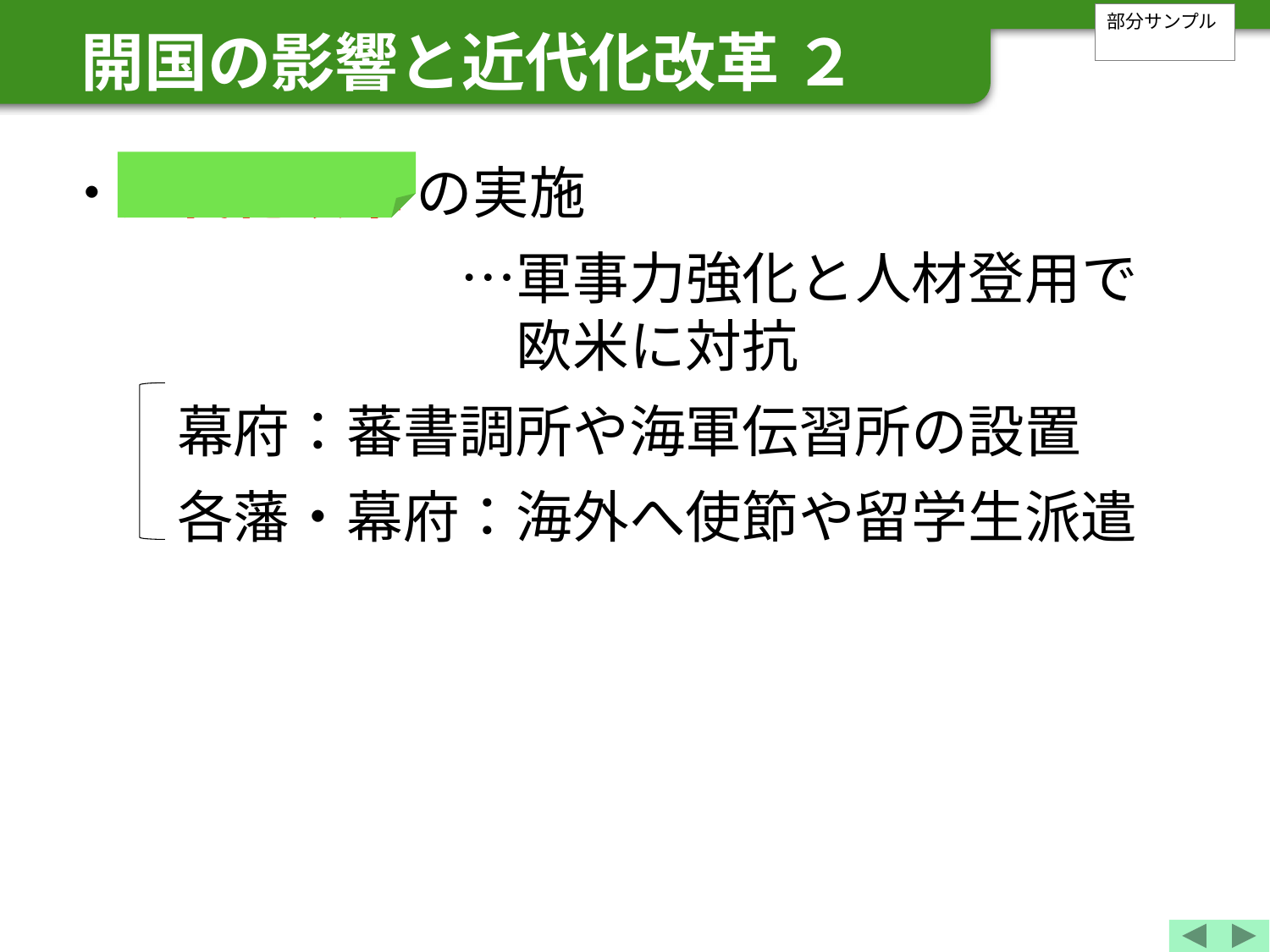

部分サンプル
　開国の影響と近代化改革 ２
・近代化改革 の実施
　　　　　　　…軍事力強化と人材登用で
　　　　　　　　欧米に対抗
　　幕府：蕃書調所や海軍伝習所の設置
　　各藩・幕府：海外へ使節や留学生派遣